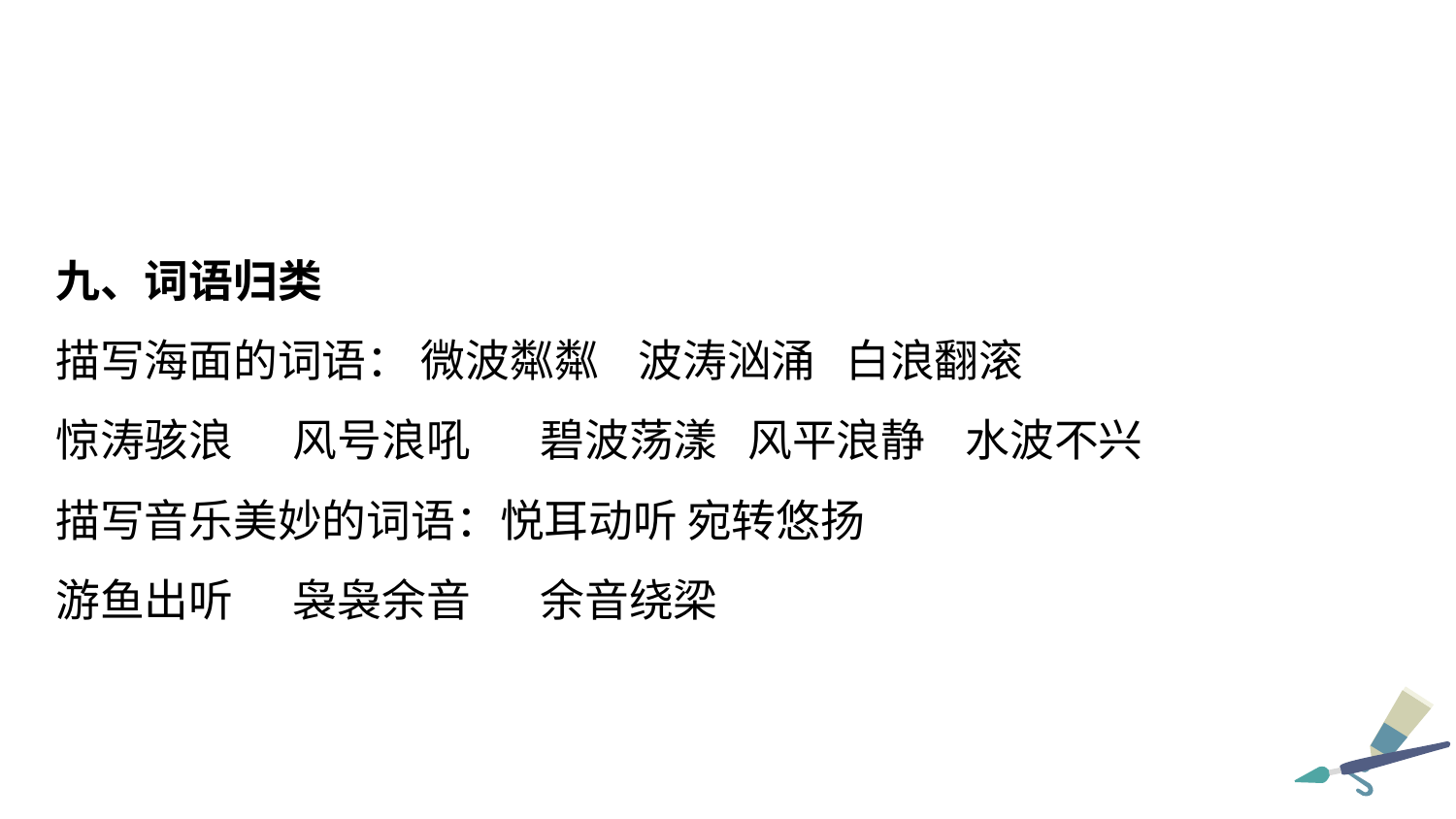

九、词语归类
描写海面的词语： 微波粼粼    波涛汹涌   白浪翻滚
惊涛骇浪      风号浪吼       碧波荡漾   风平浪静    水波不兴
描写音乐美妙的词语：悦耳动听 宛转悠扬
游鱼出听      袅袅余音       余音绕梁